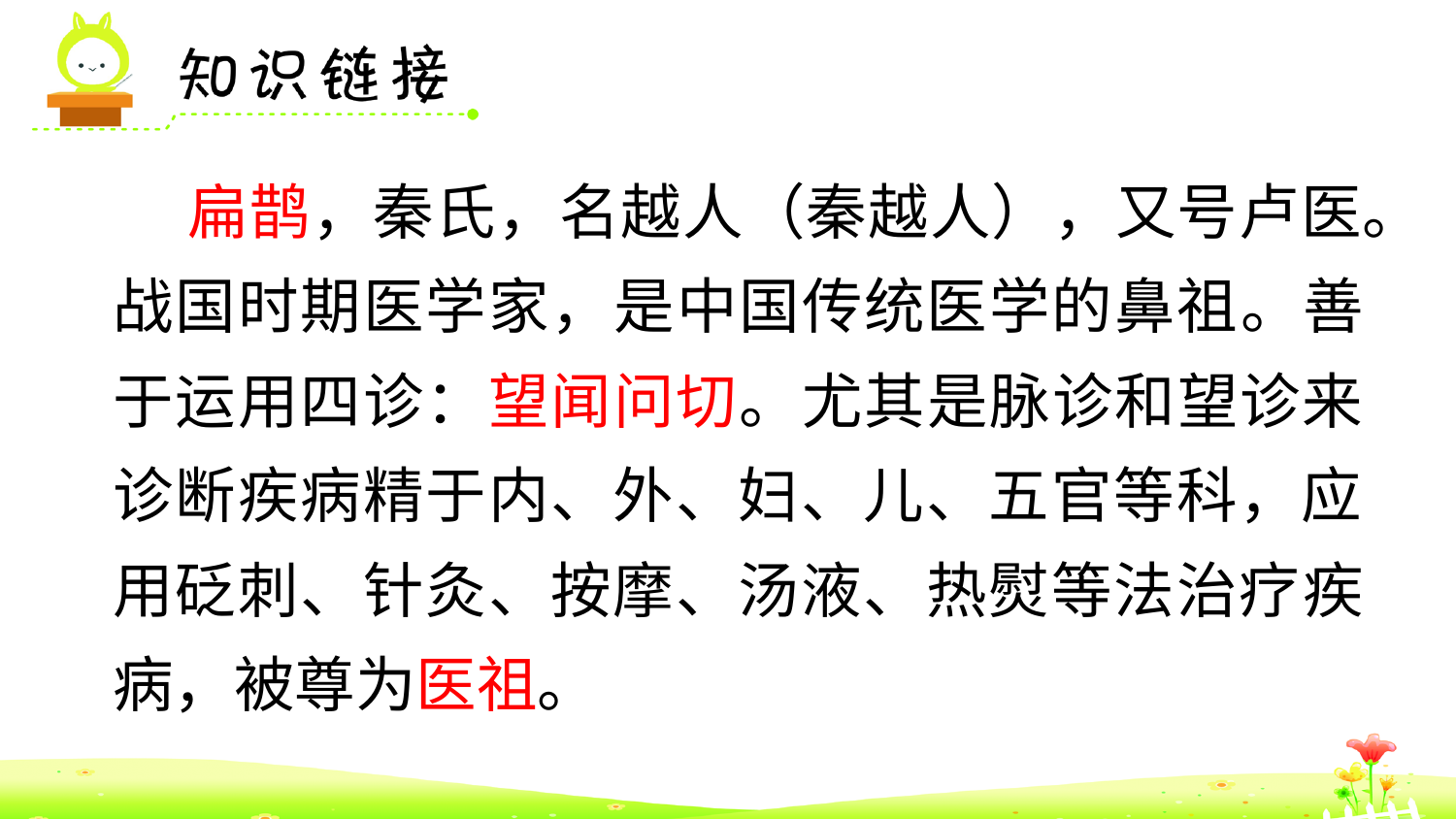

扁鹊，秦氏，名越人（秦越人），又号卢医。战国时期医学家，是中国传统医学的鼻祖。善于运用四诊：望闻问切。尤其是脉诊和望诊来诊断疾病精于内、外、妇、儿、五官等科，应用砭刺、针灸、按摩、汤液、热熨等法治疗疾病，被尊为医祖。